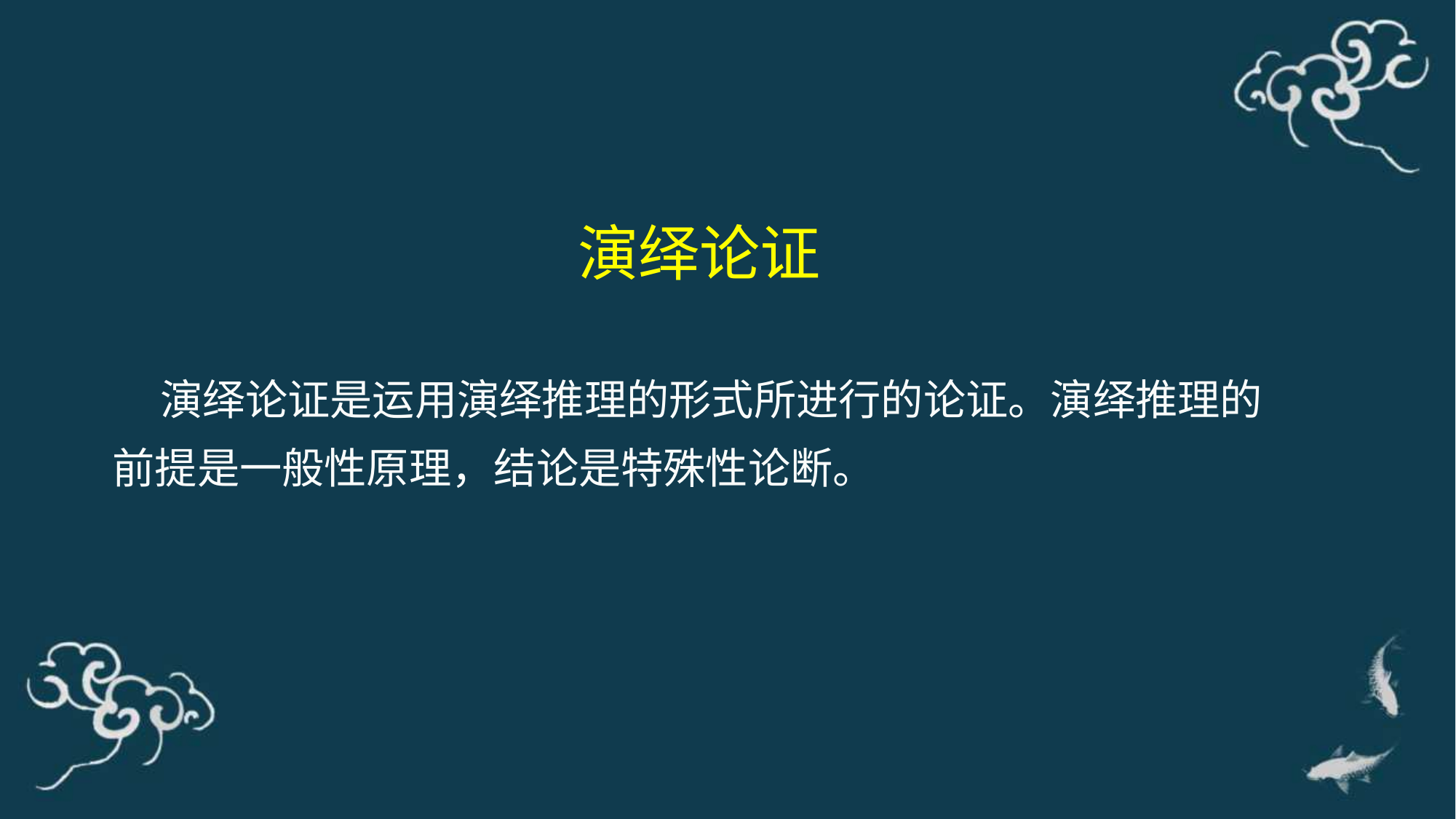

演绎论证

    演绎论证是运用演绎推理的形式所进行的论证。演绎推理的前提是一般性原理，结论是特殊性论断。